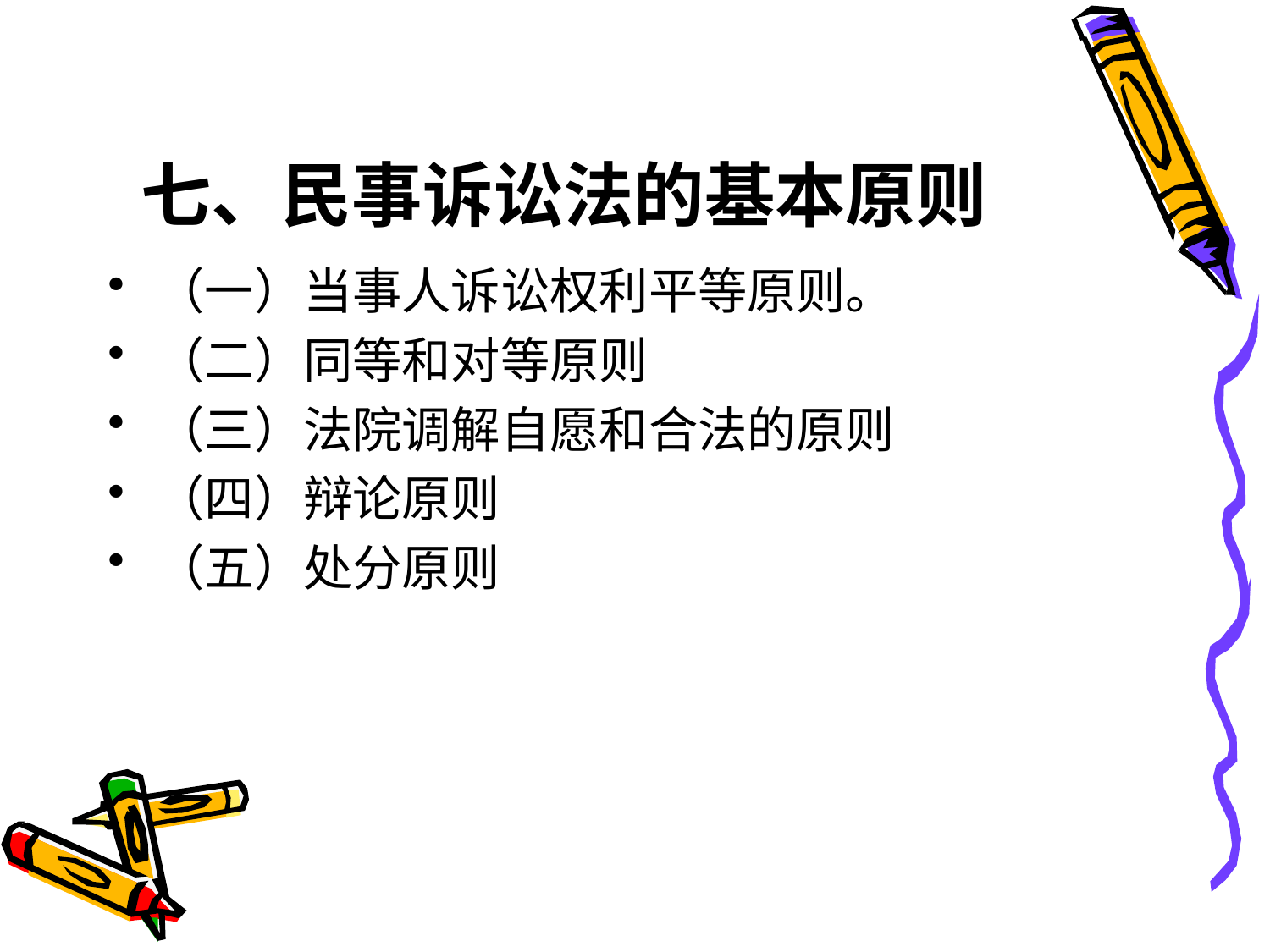

# 七、民事诉讼法的基本原则
（一）当事人诉讼权利平等原则。
（二）同等和对等原则
（三）法院调解自愿和合法的原则
（四）辩论原则
（五）处分原则